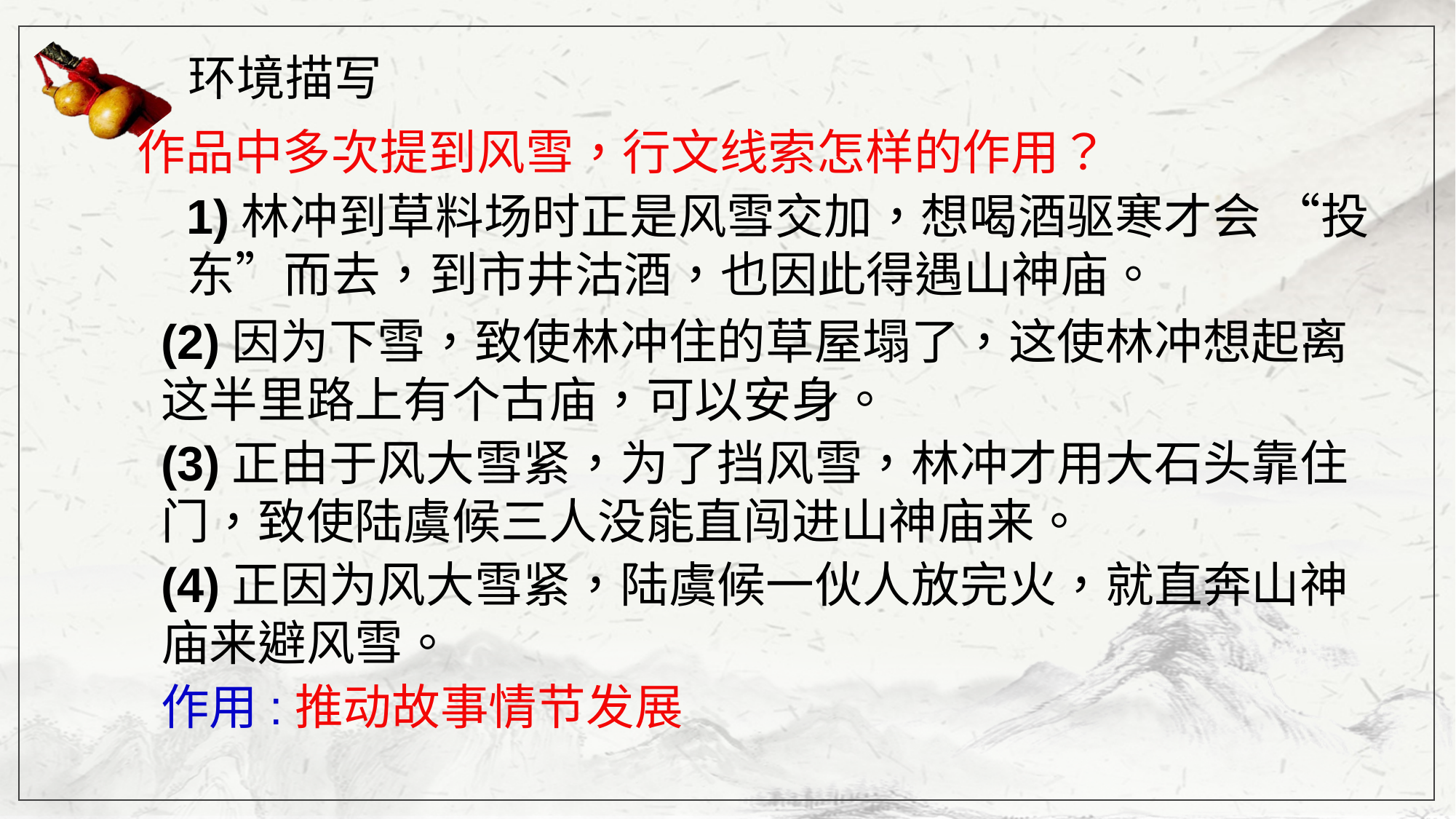

环境描写
作品中多次提到风雪，行文线索怎样的作用？
1)林冲到草料场时正是风雪交加，想喝酒驱寒才会 “投东”而去，到市井沽酒，也因此得遇山神庙。
(2)因为下雪，致使林冲住的草屋塌了，这使林冲想起离这半里路上有个古庙，可以安身。
(3)正由于风大雪紧，为了挡风雪，林冲才用大石头靠住门，致使陆虞候三人没能直闯进山神庙来。
(4)正因为风大雪紧，陆虞候一伙人放完火，就直奔山神庙来避风雪。
作用:推动故事情节发展